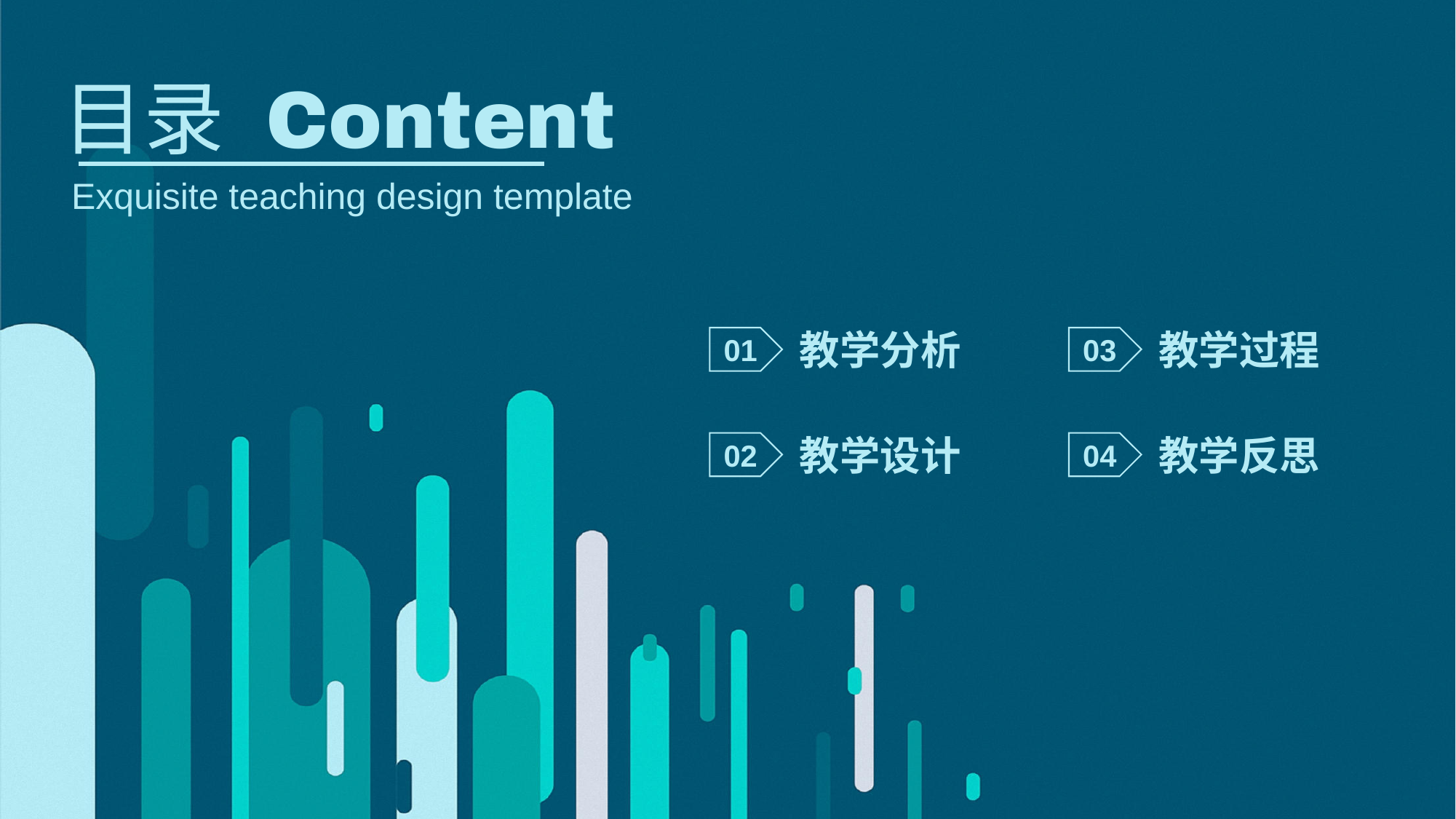

目录 Content
Exquisite teaching design template
教学分析
教学过程
01
03
教学设计
教学反思
02
04